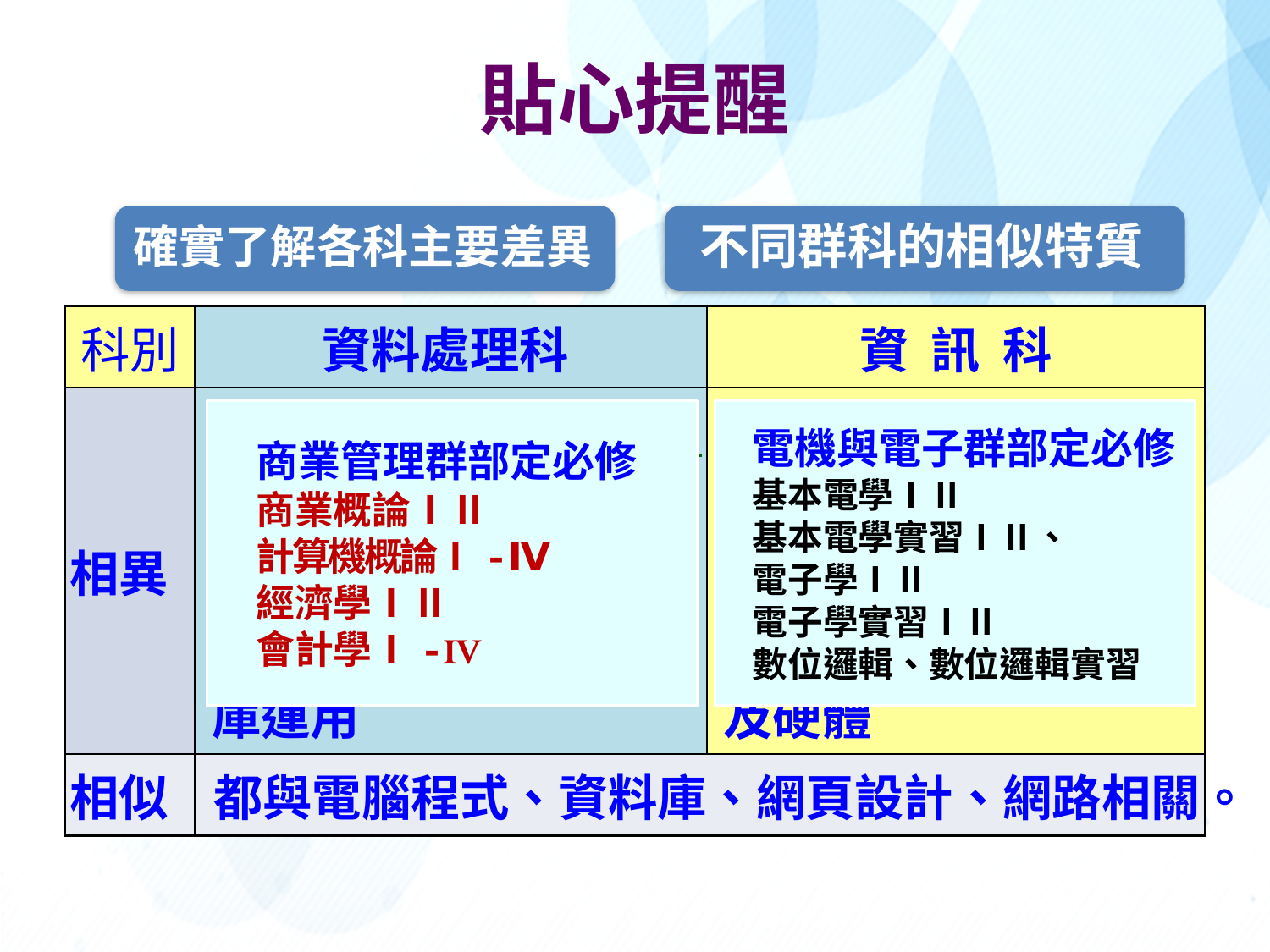

# 貼心提醒

確實了解各科主要差異

不同群科的相似特質
| 科別 | 資料處理科 | 資 訊 科 |
| --- | --- | --- |
| 相異 | 偏向商用資料之處理，套裝軟體實務運用。 需學習商業管理群專業及電子商務、資料庫運用 | 偏向電腦軟體設計、數位邏輯與實習 需學習電機與電子群專業、電腦程式語言及硬體 |
| 相似 | 都與電腦程式、資料庫、網頁設計、網路相關。 |  |
商業管理群部定必修
商業概論ⅠⅡ
計算機概論Ⅰ-Ⅳ
經濟學ⅠⅡ
會計學Ⅰ-Ⅳ
電機與電子群部定必修
基本電學ⅠⅡ
基本電學實習ⅠⅡ、
電子學ⅠⅡ
電子學實習ⅠⅡ
數位邏輯、數位邏輯實習